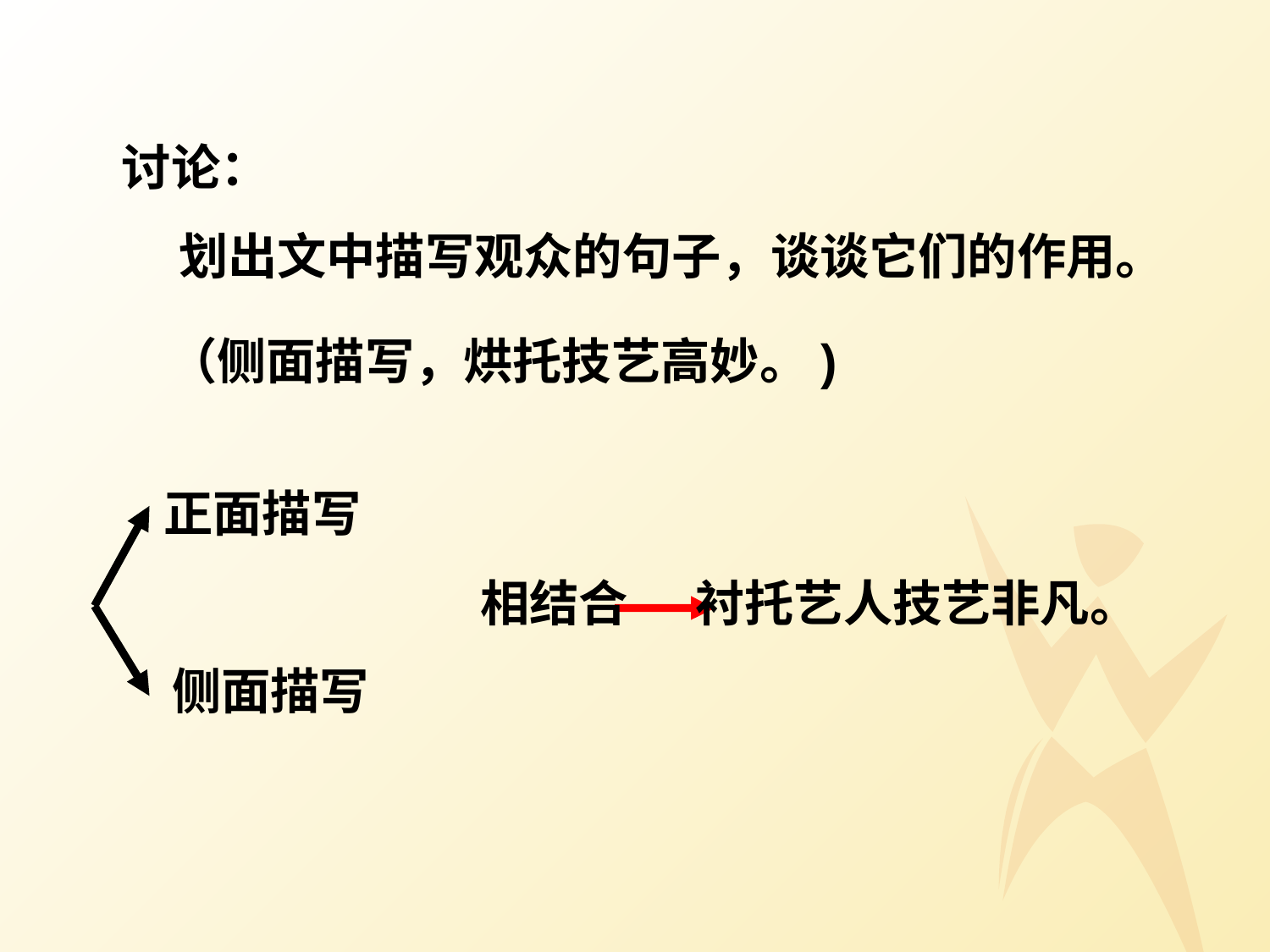

讨论：
    划出文中描写观众的句子，谈谈它们的作用。
（侧面描写，烘托技艺高妙。)
正面描写

相结合      衬托艺人技艺非凡。

侧面描写